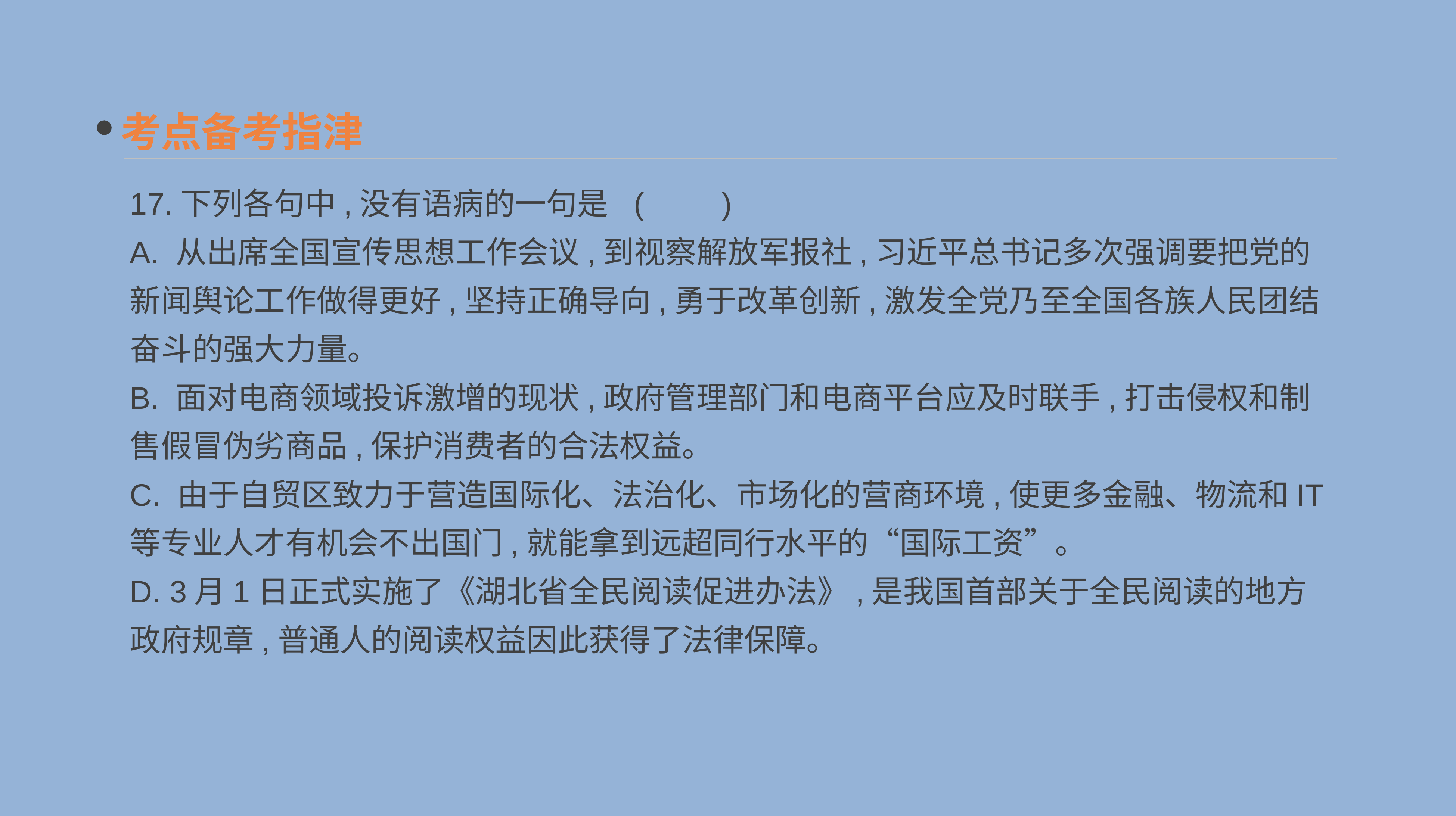

考点备考指津

17.下列各句中,没有语病的一句是 	(　　)
A. 从出席全国宣传思想工作会议,到视察解放军报社,习近平总书记多次强调要把党的新闻舆论工作做得更好,坚持正确导向,勇于改革创新,激发全党乃至全国各族人民团结奋斗的强大力量。
B. 面对电商领域投诉激增的现状,政府管理部门和电商平台应及时联手,打击侵权和制售假冒伪劣商品,保护消费者的合法权益。
C. 由于自贸区致力于营造国际化、法治化、市场化的营商环境,使更多金融、物流和IT等专业人才有机会不出国门,就能拿到远超同行水平的“国际工资”。
D. 3月1日正式实施了《湖北省全民阅读促进办法》,是我国首部关于全民阅读的地方政府规章,普通人的阅读权益因此获得了法律保障。